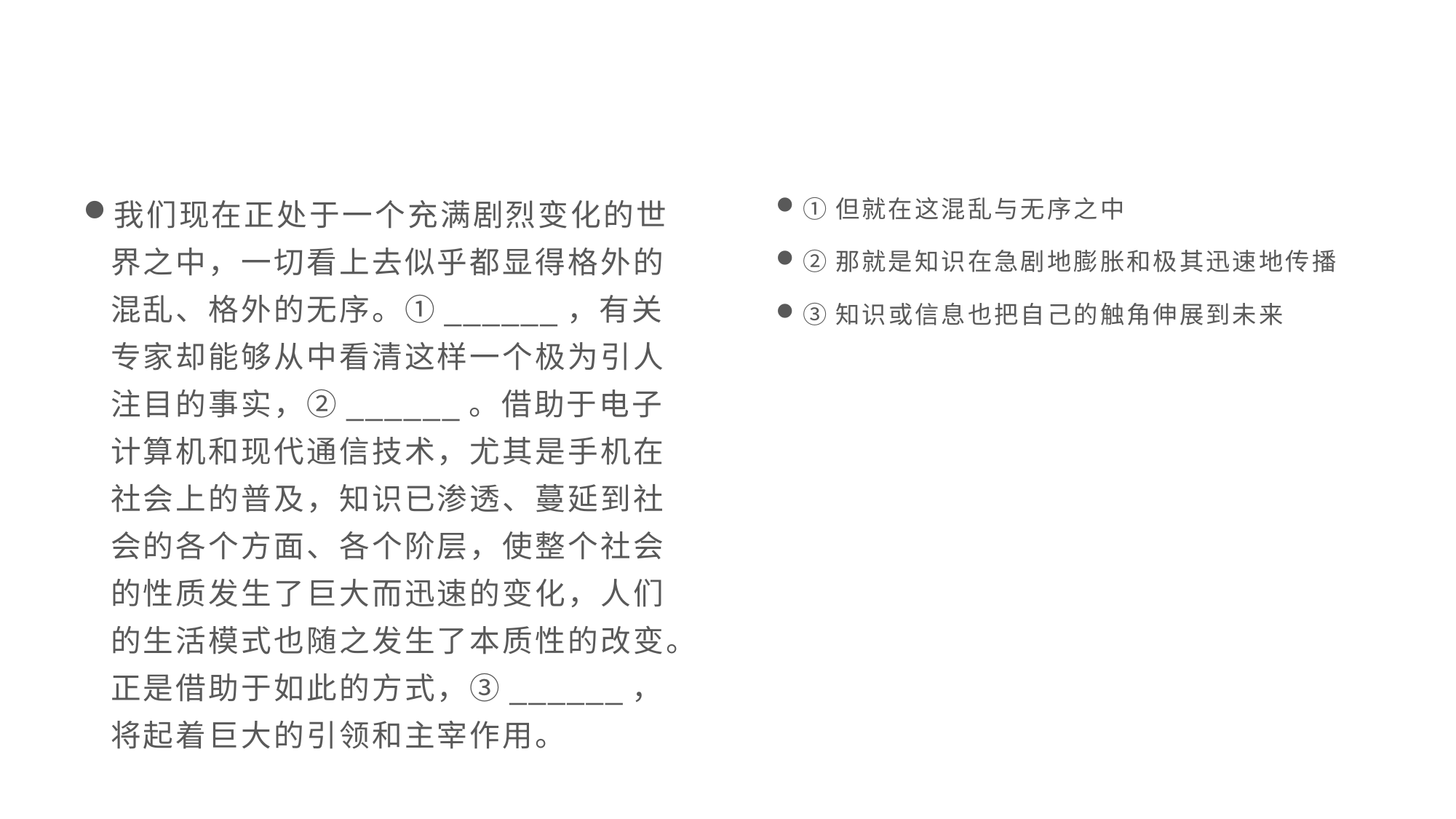

#
我们现在正处于一个充满剧烈变化的世界之中，一切看上去似乎都显得格外的混乱、格外的无序。①______，有关专家却能够从中看清这样一个极为引人注目的事实，②______。借助于电子计算机和现代通信技术，尤其是手机在社会上的普及，知识已渗透、蔓延到社会的各个方面、各个阶层，使整个社会的性质发生了巨大而迅速的变化，人们的生活模式也随之发生了本质性的改变。正是借助于如此的方式，③______，将起着巨大的引领和主宰作用。
①但就在这混乱与无序之中
②那就是知识在急剧地膨胀和极其迅速地传播
③知识或信息也把自己的触角伸展到未来